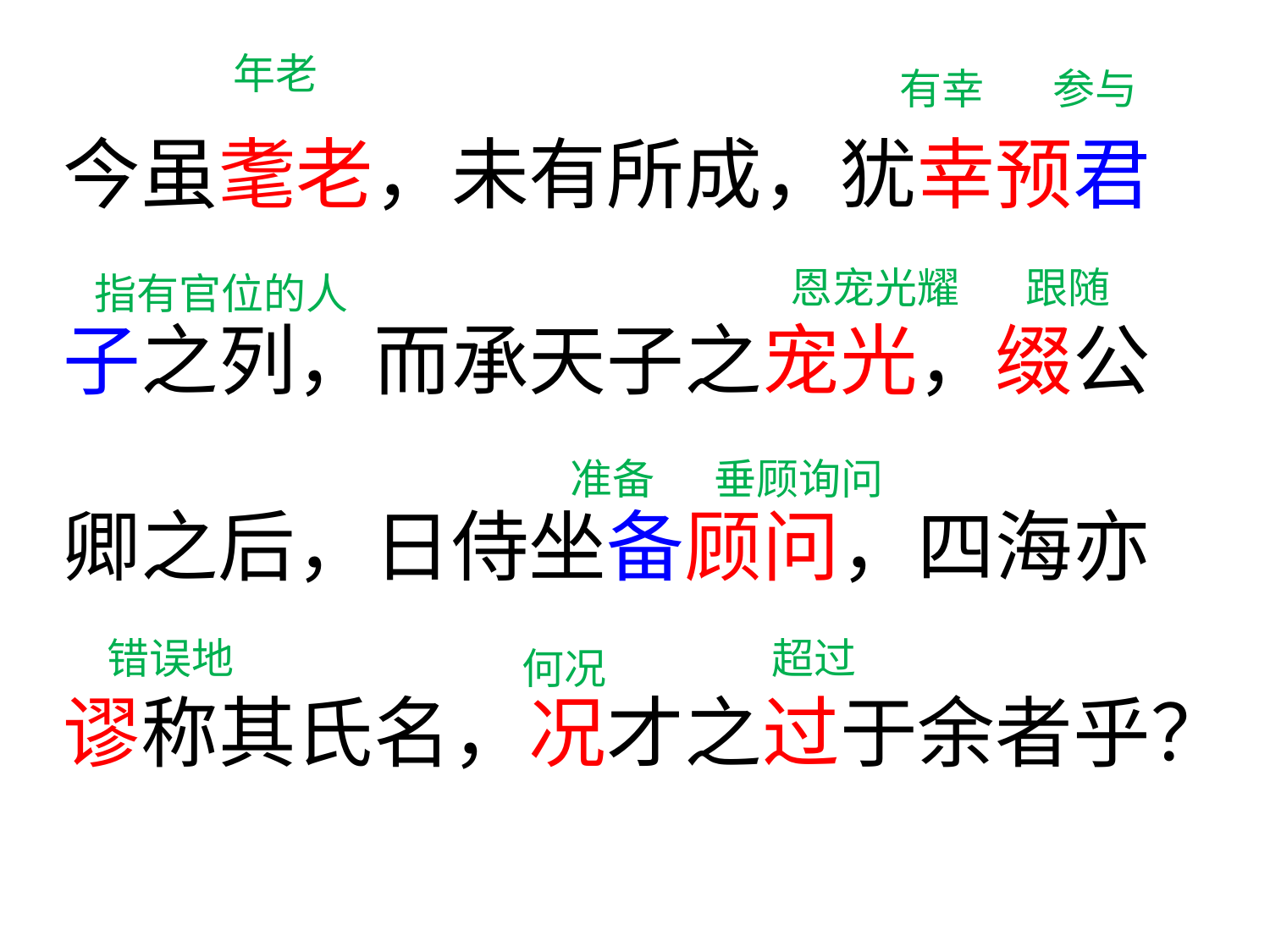

年老
有幸
参与
今虽耄老，未有所成，犹幸预君

子之列，而承天子之宠光，缀公

卿之后，日侍坐备顾问，四海亦

谬称其氏名，况才之过于余者乎？
恩宠光耀
跟随
指有官位的人
准备
垂顾询问
错误地
超过
何况